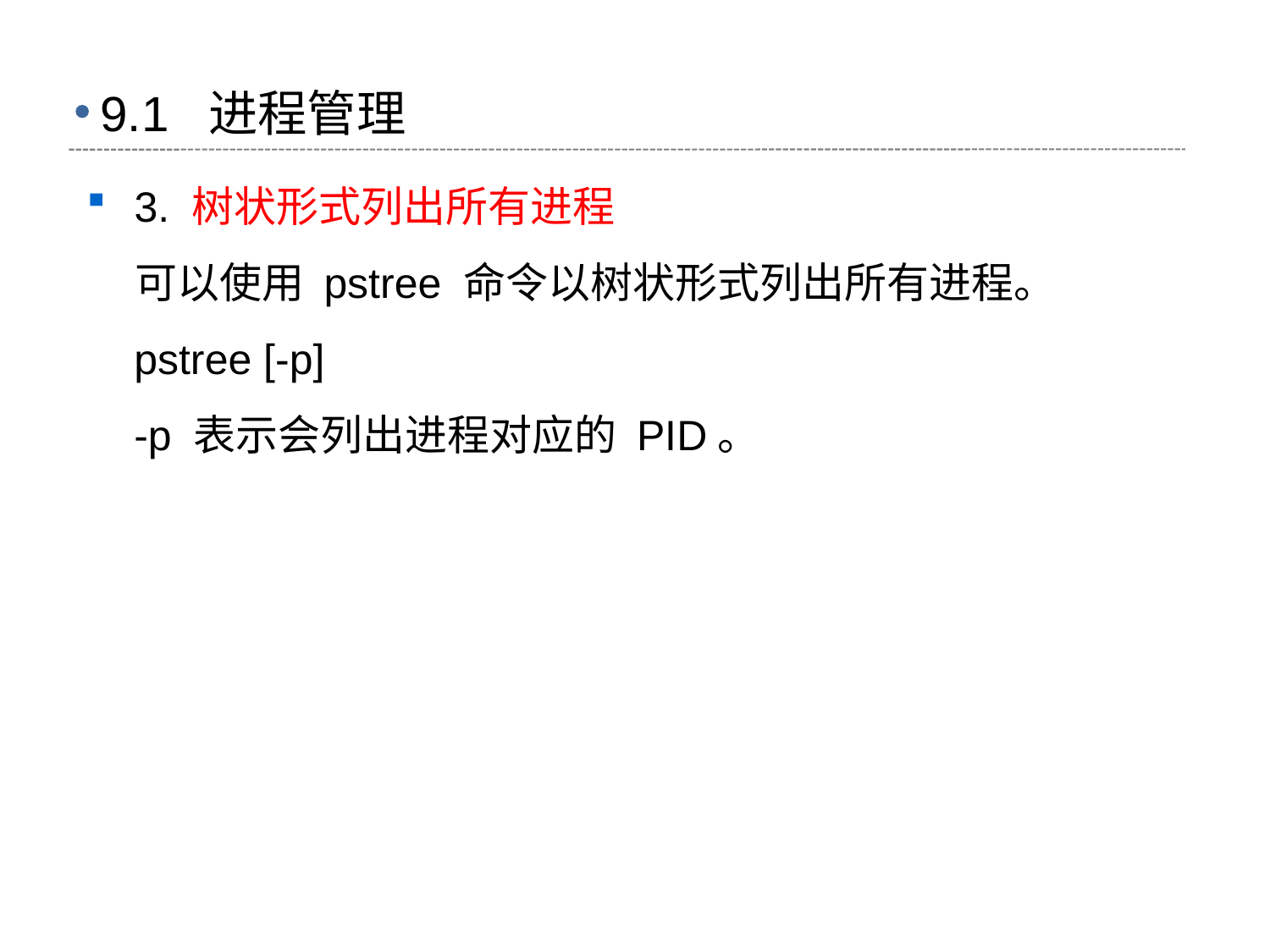

# 9.1  进程管理
3. 树状形式列出所有进程
    可以使用 pstree 命令以树状形式列出所有进程。
    pstree [-p]
    -p 表示会列出进程对应的 PID。